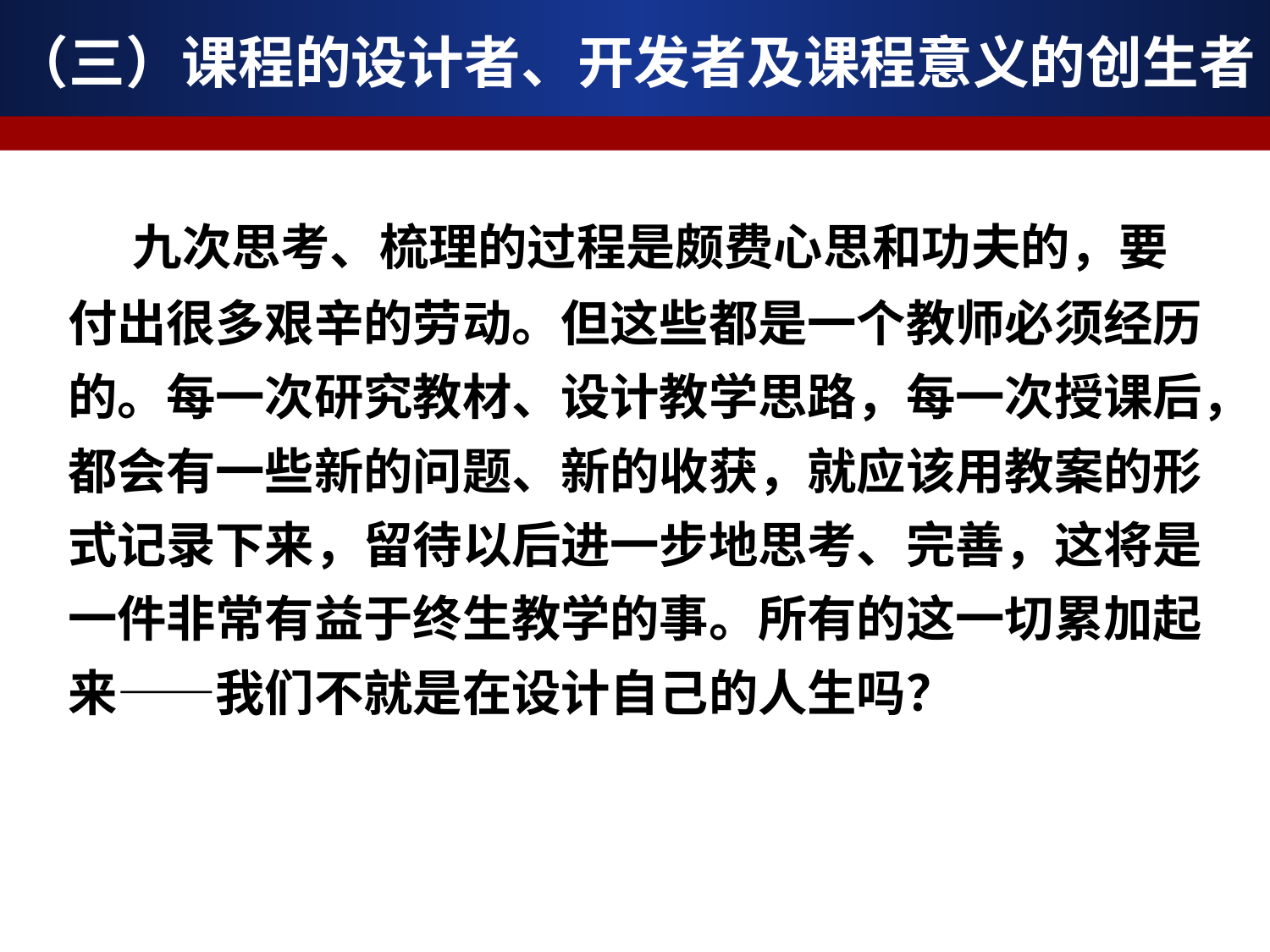

# （三）课程的设计者、开发者及课程意义的创生者
    九次思考、梳理的过程是颇费心思和功夫的，要付出很多艰辛的劳动。但这些都是一个教师必须经历的。每一次研究教材、设计教学思路，每一次授课后，都会有一些新的问题、新的收获，就应该用教案的形式记录下来，留待以后进一步地思考、完善，这将是一件非常有益于终生教学的事。所有的这一切累加起来——我们不就是在设计自己的人生吗？